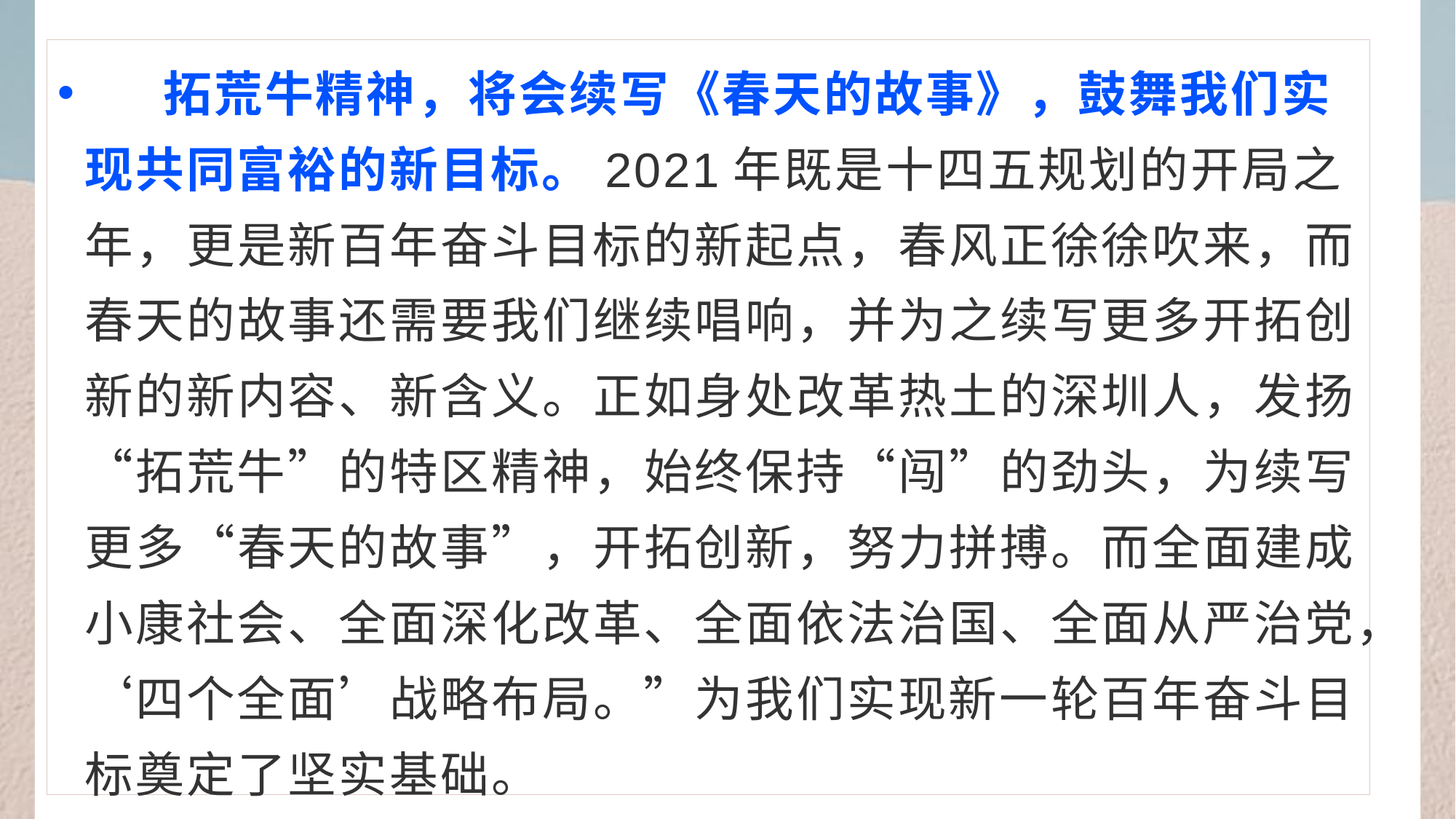

拓荒牛精神，将会续写《春天的故事》，鼓舞我们实现共同富裕的新目标。2021年既是十四五规划的开局之年，更是新百年奋斗目标的新起点，春风正徐徐吹来，而春天的故事还需要我们继续唱响，并为之续写更多开拓创新的新内容、新含义。正如身处改革热土的深圳人，发扬“拓荒牛”的特区精神，始终保持“闯”的劲头，为续写更多“春天的故事”，开拓创新，努力拼搏。而全面建成小康社会、全面深化改革、全面依法治国、全面从严治党，‘四个全面’战略布局。”为我们实现新一轮百年奋斗目标奠定了坚实基础。